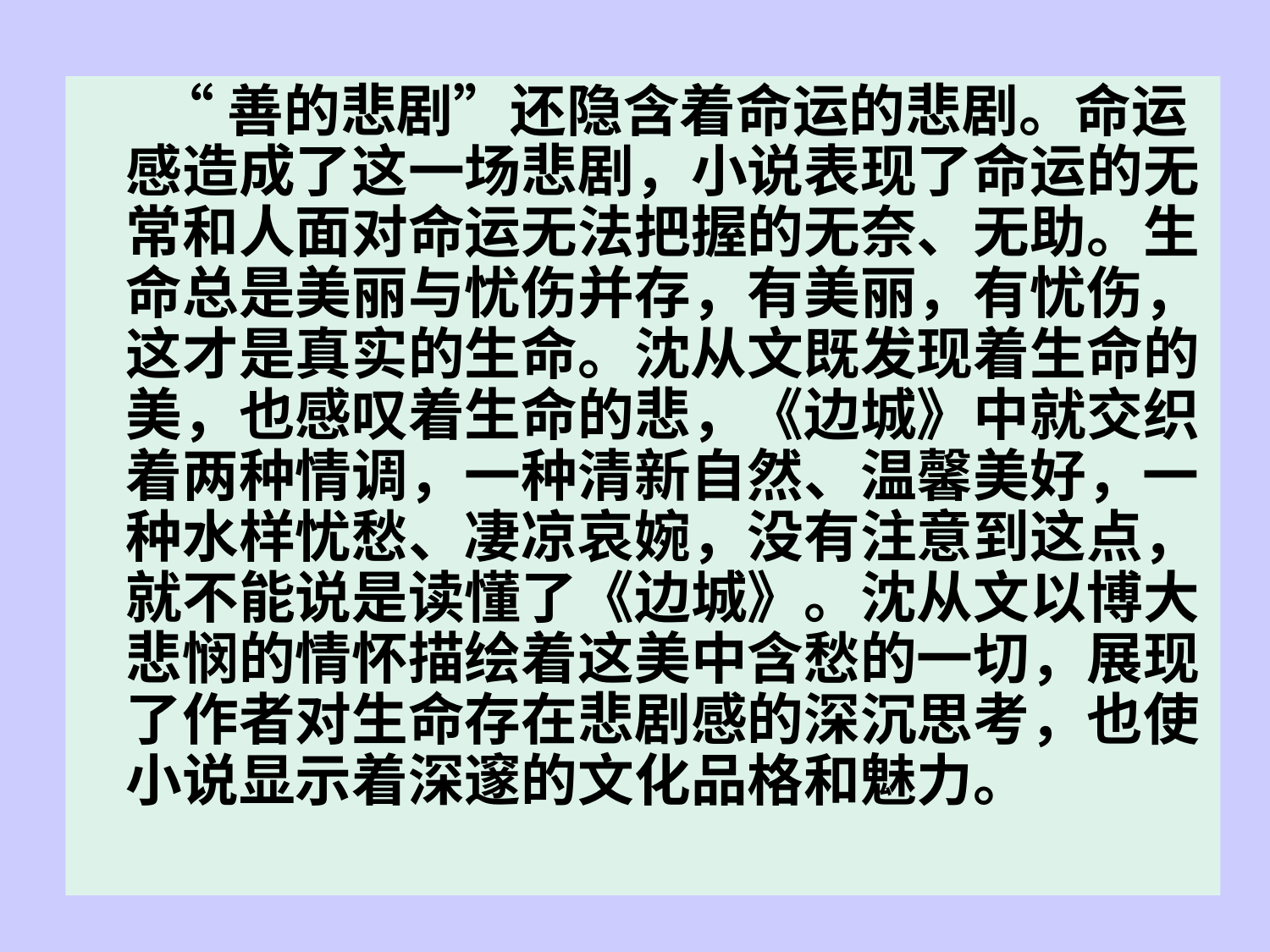

“善的悲剧”还隐含着命运的悲剧。命运感造成了这一场悲剧，小说表现了命运的无常和人面对命运无法把握的无奈、无助。生命总是美丽与忧伤并存，有美丽，有忧伤，这才是真实的生命。沈从文既发现着生命的美，也感叹着生命的悲，《边城》中就交织着两种情调，一种清新自然、温馨美好，一种水样忧愁、凄凉哀婉，没有注意到这点，就不能说是读懂了《边城》。沈从文以博大悲悯的情怀描绘着这美中含愁的一切，展现了作者对生命存在悲剧感的深沉思考，也使小说显示着深邃的文化品格和魅力。